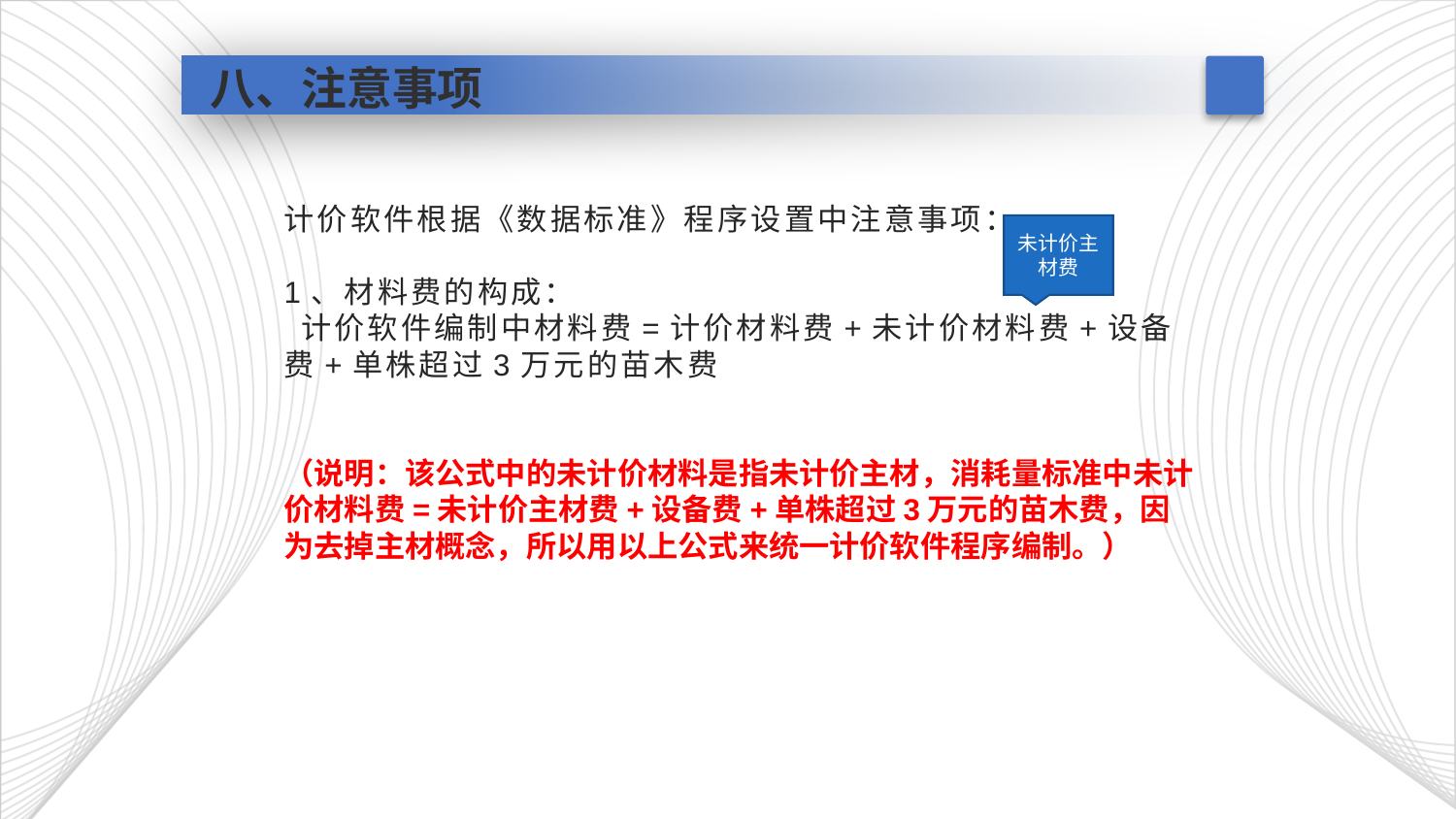

# 八、注意事项

计价软件根据《数据标准》程序设置中注意事项：

1、材料费的构成：
 计价软件编制中材料费=计价材料费+未计价材料费+设备费+单株超过3万元的苗木费

（说明：该公式中的未计价材料是指未计价主材，消耗量标准中未计价材料费=未计价主材费+设备费+单株超过3万元的苗木费，因为去掉主材概念，所以用以上公式来统一计价软件程序编制。）

未计价主材费